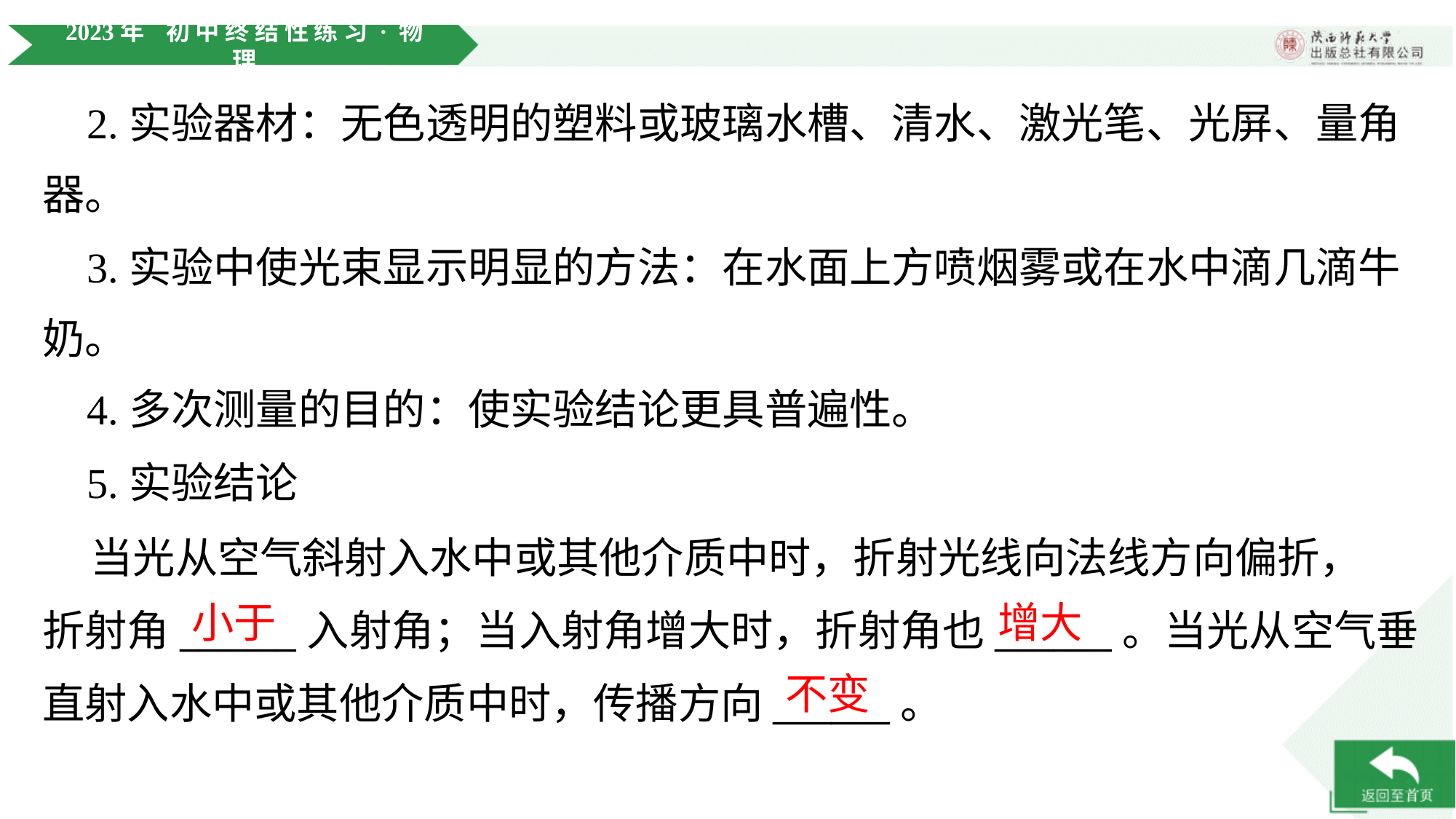

2.实验器材：无色透明的塑料或玻璃水槽、清水、激光笔、光屏、量角器。
    3.实验中使光束显示明显的方法：在水面上方喷烟雾或在水中滴几滴牛奶。
    4.多次测量的目的：使实验结论更具普遍性。
    5.实验结论
    当光从空气斜射入水中或其他介质中时，折射光线向法线方向偏折，
折射角______入射角；当入射角增大时，折射角也______。当光从空气垂
直射入水中或其他介质中时，传播方向______。
小于
增大
不变